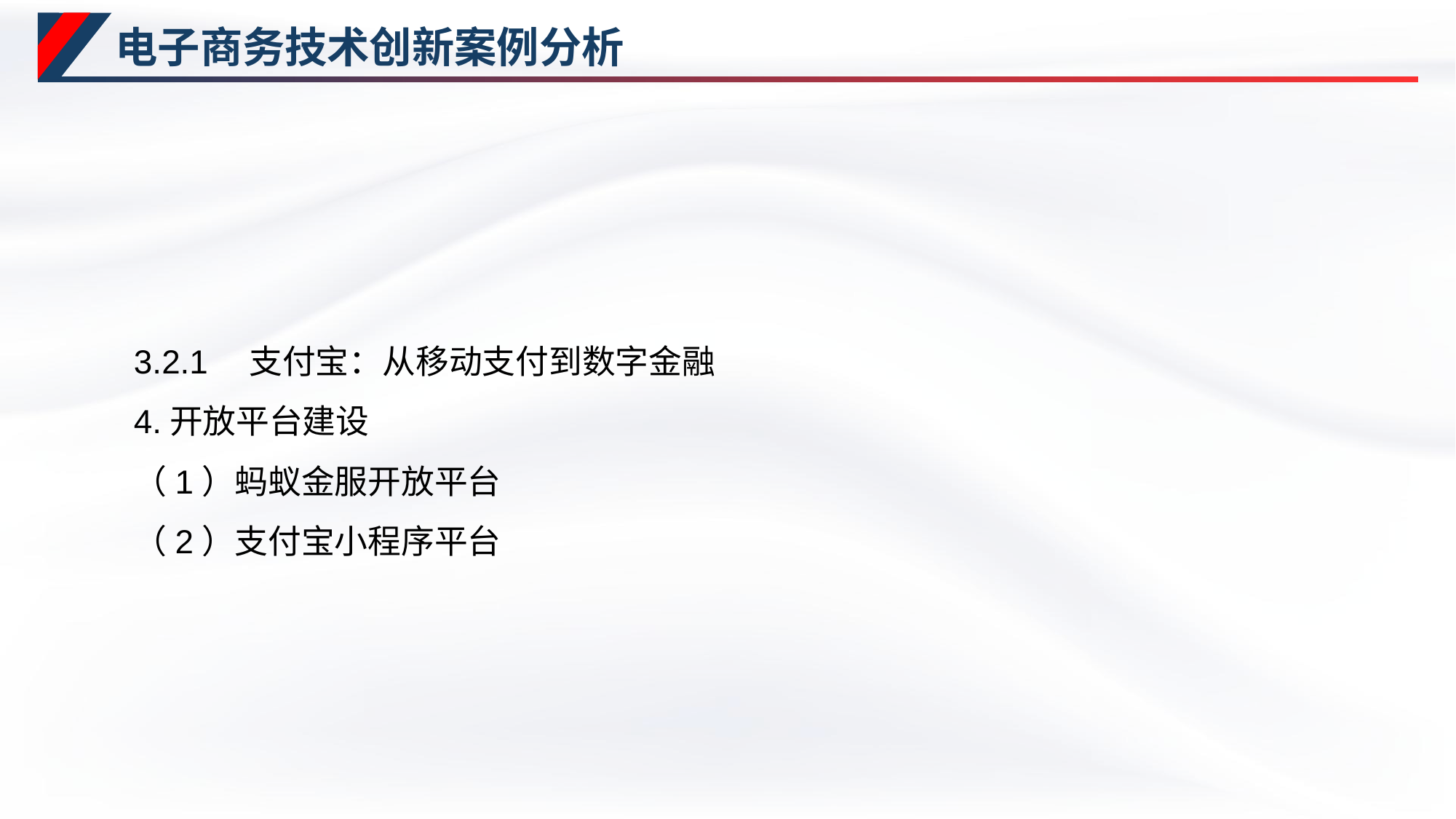

# 电子商务技术创新案例分析
3.2.1　支付宝：从移动支付到数字金融
4.开放平台建设
（1）蚂蚁金服开放平台
（2）支付宝小程序平台